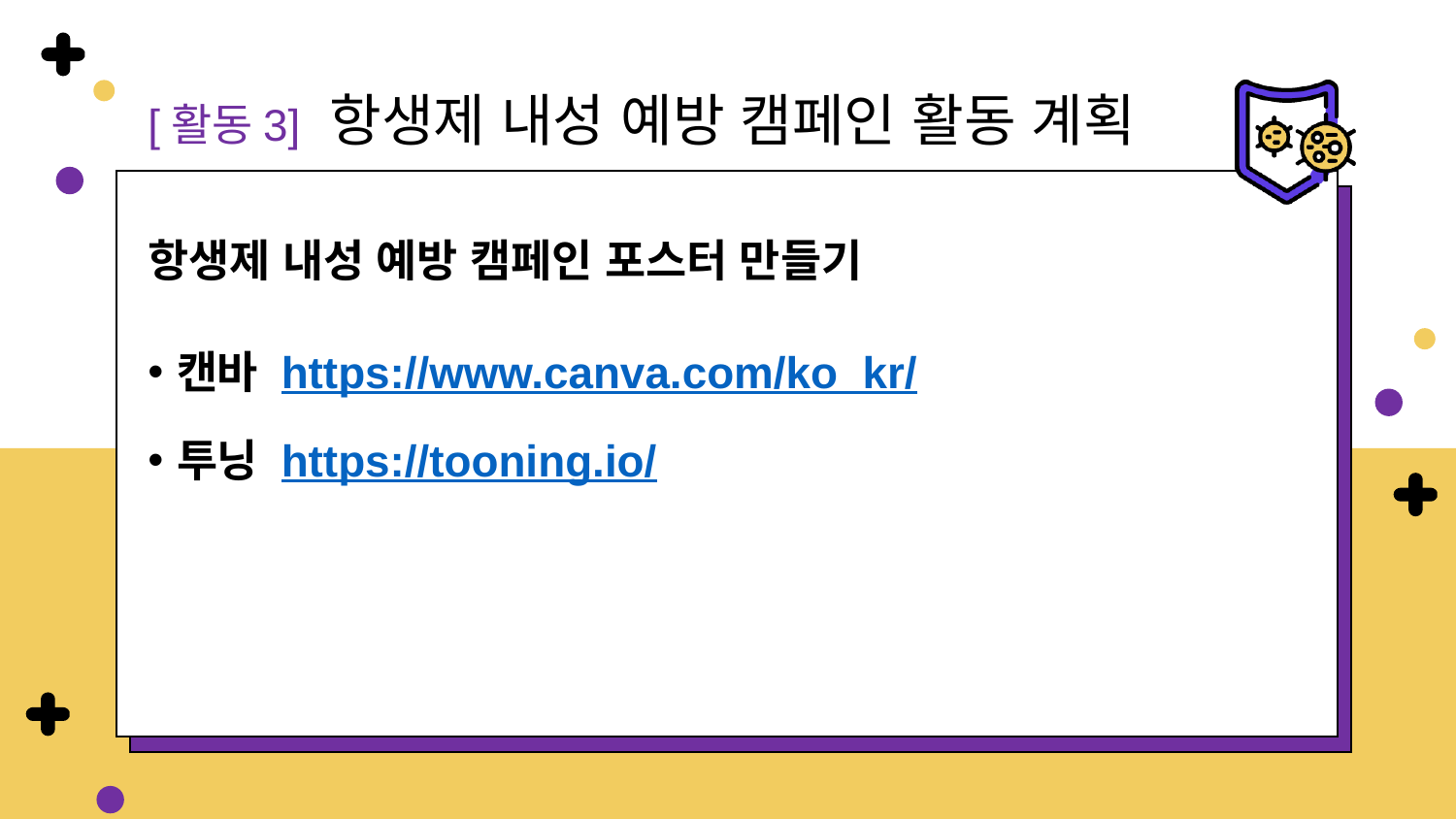

[활동3] 항생제 내성 예방 캠페인 활동 계획
항생제 내성 예방 캠페인 포스터 만들기
캔바 https://www.canva.com/ko_kr/
투닝 https://tooning.io/